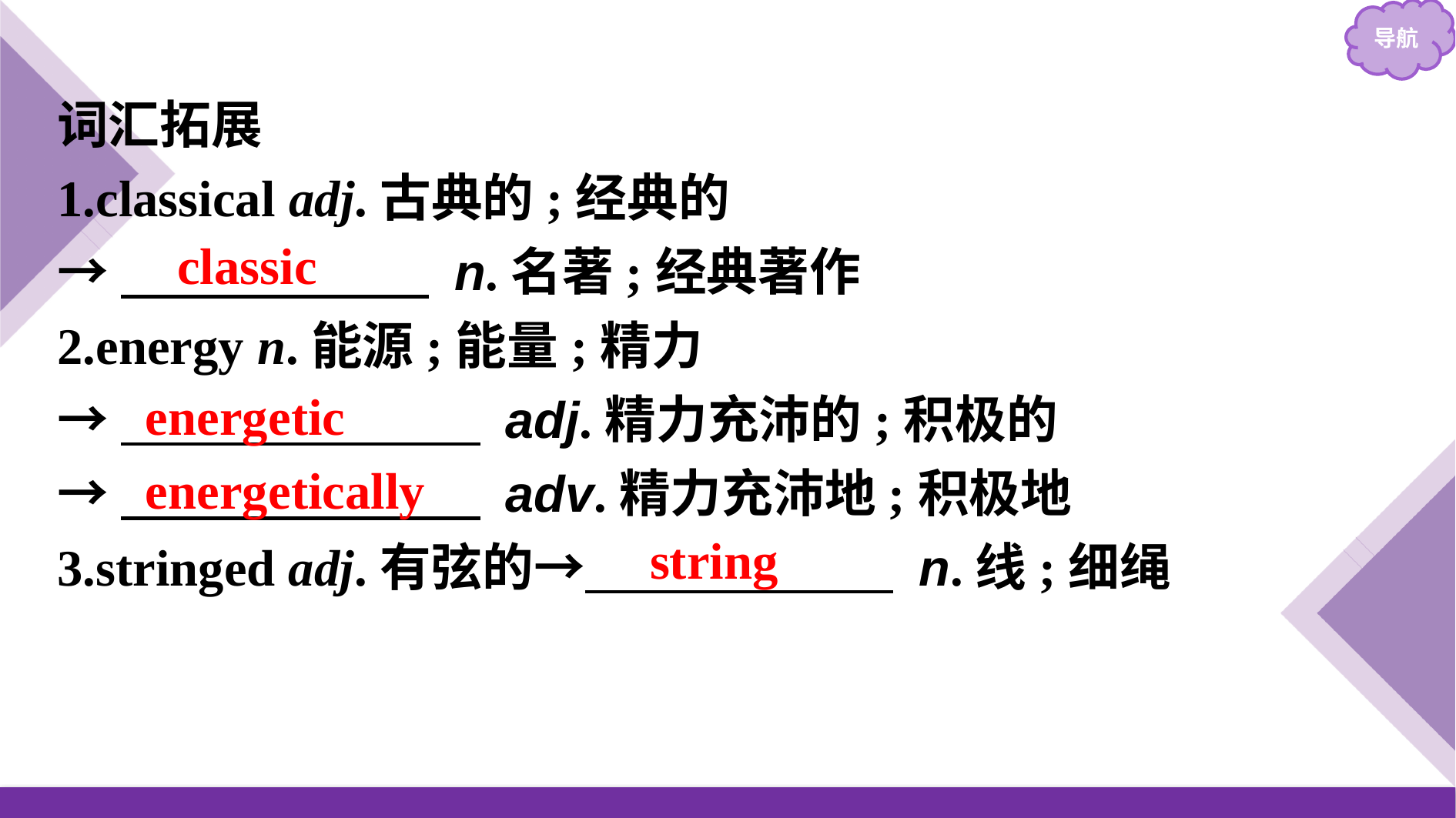

词汇拓展
1.classical adj.古典的;经典的
→　　　　　　 n.名著;经典著作
2.energy n.能源;能量;精力
→　　　　　　　 adj.精力充沛的;积极的
→　　　　　　　 adv.精力充沛地;积极地
3.stringed adj.有弦的→　　　　　　 n.线;细绳
classic
energetic
energetically
string